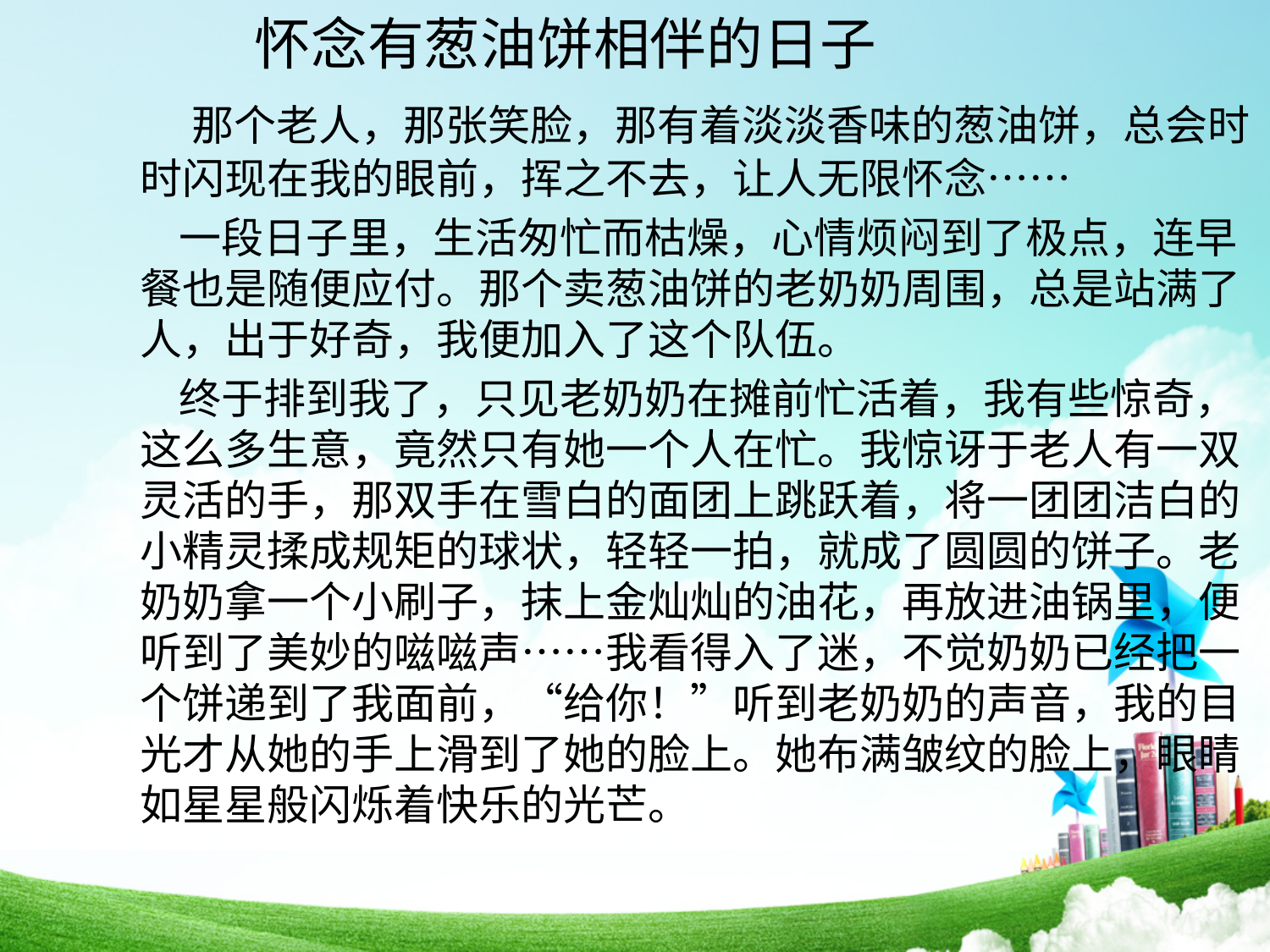

# 怀念有葱油饼相伴的日子
   那个老人，那张笑脸，那有着淡淡香味的葱油饼，总会时时闪现在我的眼前，挥之不去，让人无限怀念……
   一段日子里，生活匆忙而枯燥，心情烦闷到了极点，连早餐也是随便应付。那个卖葱油饼的老奶奶周围，总是站满了人，出于好奇，我便加入了这个队伍。
   终于排到我了，只见老奶奶在摊前忙活着，我有些惊奇，这么多生意，竟然只有她一个人在忙。我惊讶于老人有一双灵活的手，那双手在雪白的面团上跳跃着，将一团团洁白的小精灵揉成规矩的球状，轻轻一拍，就成了圆圆的饼子。老奶奶拿一个小刷子，抹上金灿灿的油花，再放进油锅里，便听到了美妙的嗞嗞声……我看得入了迷，不觉奶奶已经把一个饼递到了我面前，“给你！”听到老奶奶的声音，我的目光才从她的手上滑到了她的脸上。她布满皱纹的脸上，眼睛如星星般闪烁着快乐的光芒。